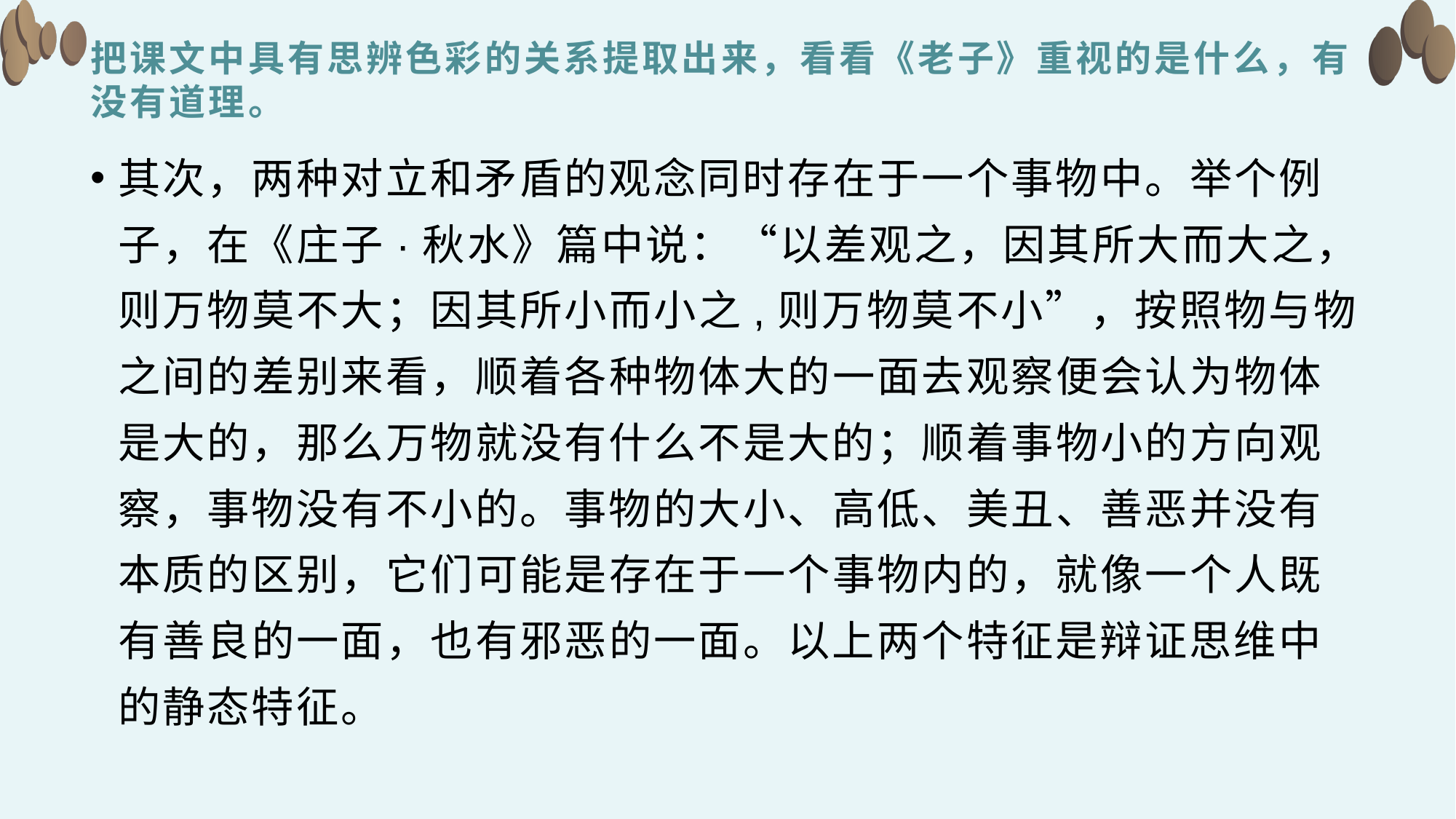

# 把课文中具有思辨色彩的关系提取出来，看看《老子》重视的是什么，有没有道理。
其次，两种对立和矛盾的观念同时存在于一个事物中。举个例子，在《庄子·秋水》篇中说：“以差观之，因其所大而大之，则万物莫不大；因其所小而小之,则万物莫不小”，按照物与物之间的差别来看，顺着各种物体大的一面去观察便会认为物体是大的，那么万物就没有什么不是大的；顺着事物小的方向观察，事物没有不小的。事物的大小、高低、美丑、善恶并没有本质的区别，它们可能是存在于一个事物内的，就像一个人既有善良的一面，也有邪恶的一面。以上两个特征是辩证思维中的静态特征。